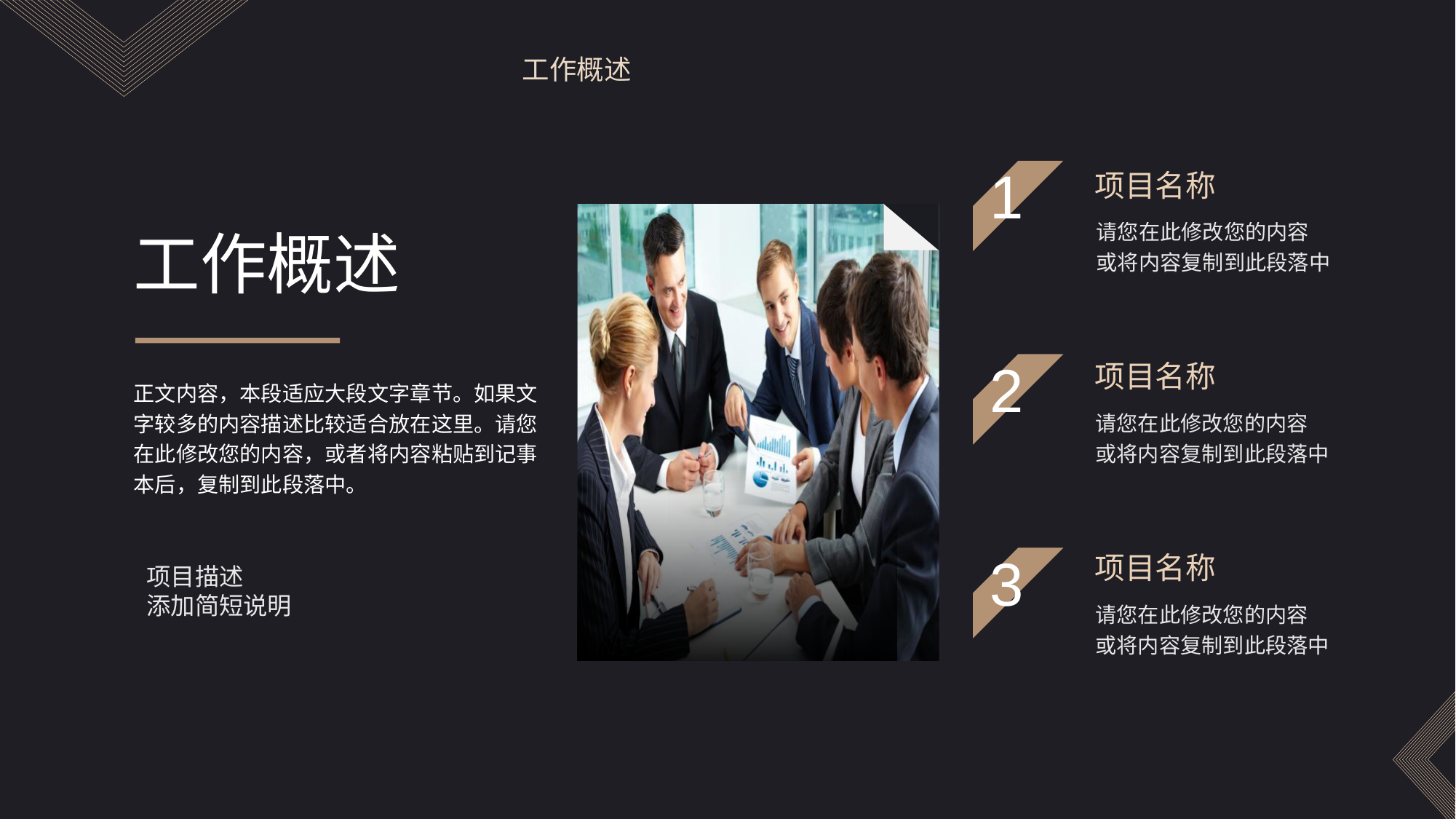

工作概述
1
项目名称

请您在此修改您的内容
或将内容复制到此段落中
工作概述

项目名称
2
正文内容，本段适应大段文字章节。如果文字较多的内容描述比较适合放在这里。请您在此修改您的内容，或者将内容粘贴到记事本后，复制到此段落中。
请您在此修改您的内容
或将内容复制到此段落中

项目名称
3
项目描述
添加简短说明
请您在此修改您的内容
或将内容复制到此段落中